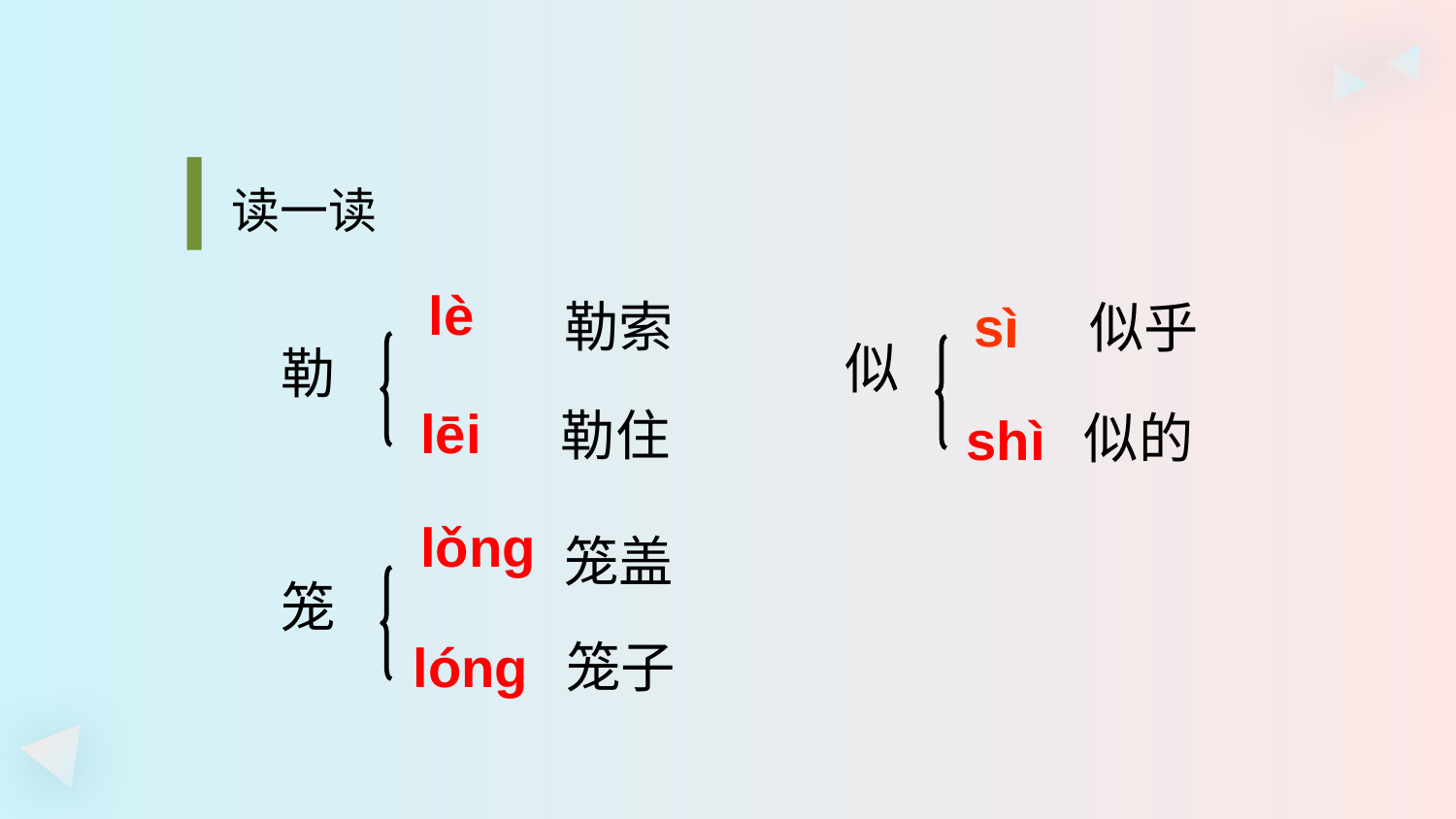

#

读一读
lè
勒索
sì
似乎
似
勒

lēi
勒住
似的
shì
lǒng
笼盖
笼

笼子
lóng